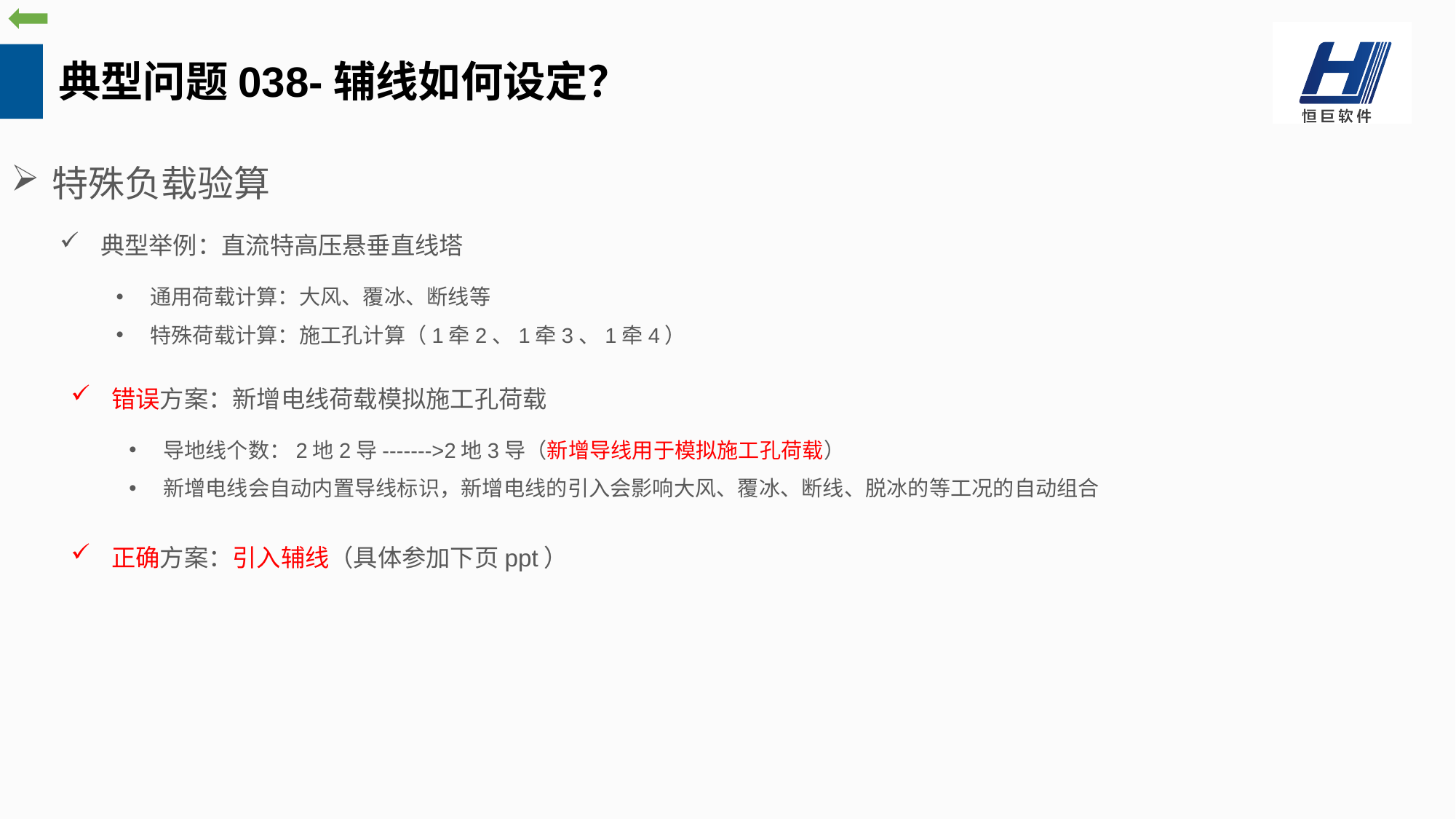

典型问题038-辅线如何设定？
特殊负载验算
典型举例：直流特高压悬垂直线塔
通用荷载计算：大风、覆冰、断线等
特殊荷载计算：施工孔计算（1牵2、1牵3、1牵4）
错误方案：新增电线荷载模拟施工孔荷载
导地线个数：2地2导------->2地3导（新增导线用于模拟施工孔荷载）
新增电线会自动内置导线标识，新增电线的引入会影响大风、覆冰、断线、脱冰的等工况的自动组合
正确方案：引入辅线（具体参加下页ppt）